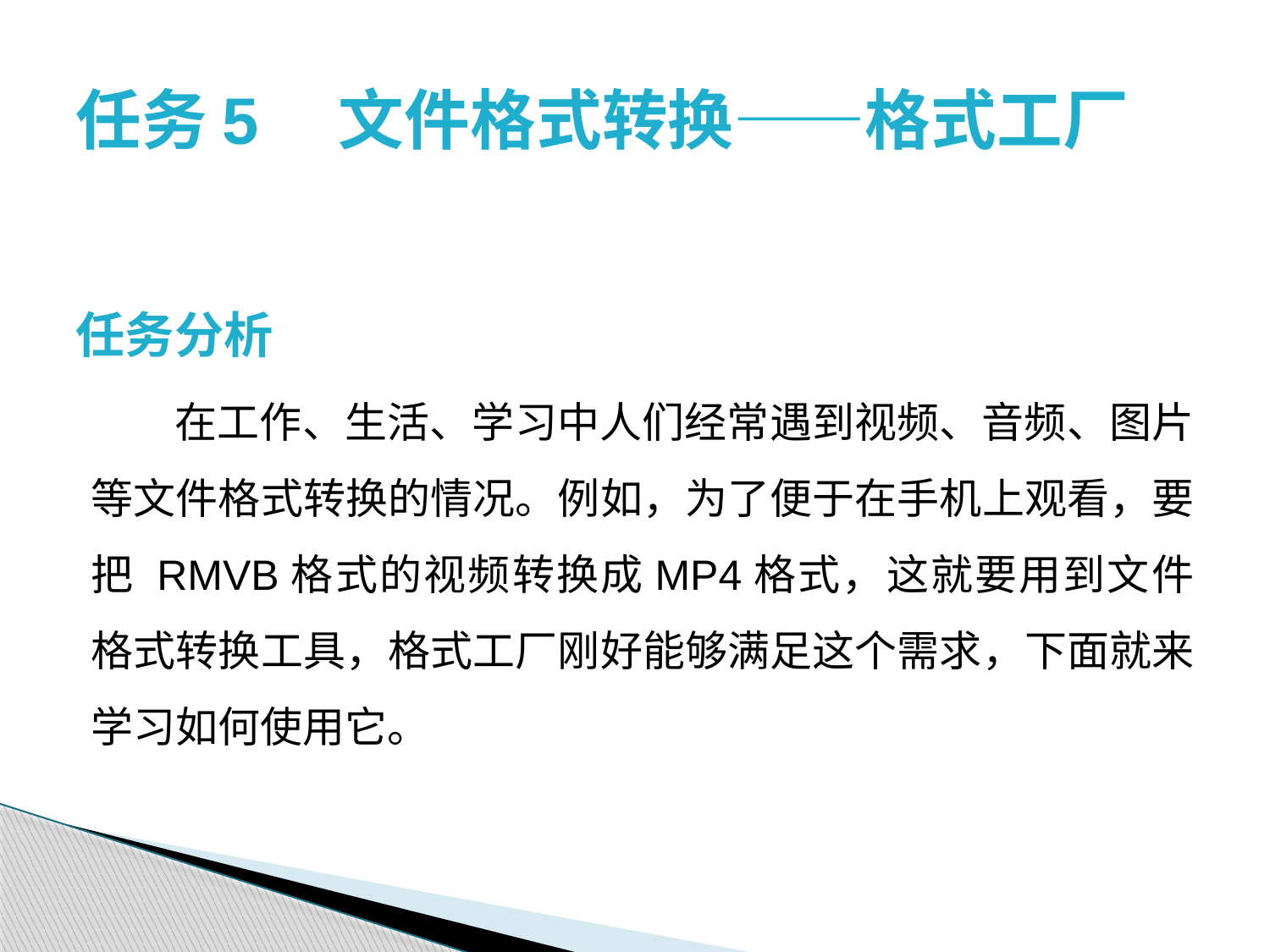

# 任务5　文件格式转换——格式工厂
任务分析
在工作、生活、学习中人们经常遇到视频、音频、图片等文件格式转换的情况。例如，为了便于在手机上观看，要把 RMVB格式的视频转换成MP4格式，这就要用到文件格式转换工具，格式工厂刚好能够满足这个需求，下面就来学习如何使用它。